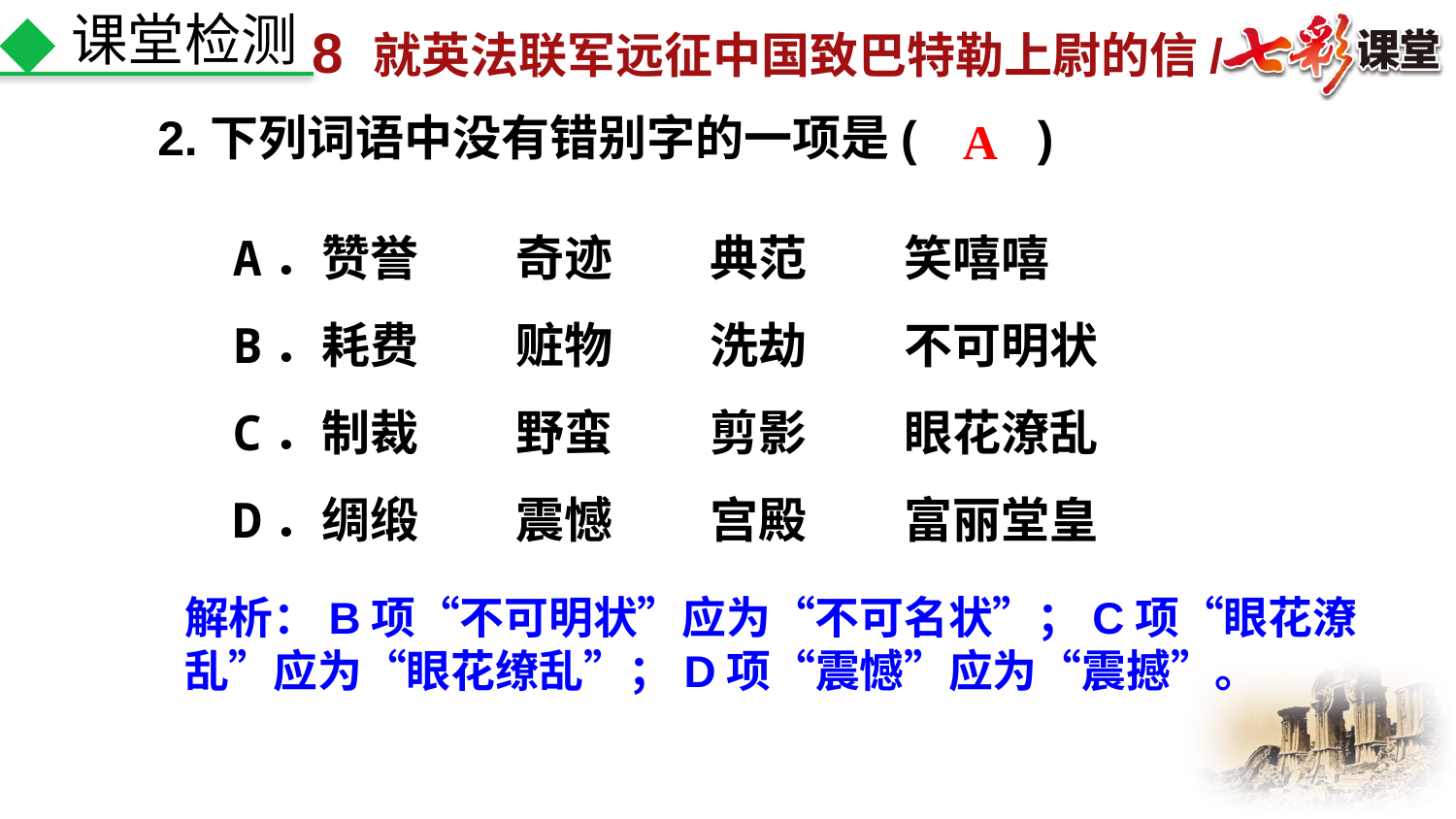

课堂检测

2.下列词语中没有错别字的一项是(　　)
A
A．赞誉　　奇迹　　典范　　笑嘻嘻
B．耗费　　赃物　　洗劫　　不可明状
C．制裁　　野蛮　　剪影　　眼花潦乱
D．绸缎　　震憾　　宫殿　　富丽堂皇
解析：B项“不可明状”应为“不可名状”；C项“眼花潦乱”应为“眼花缭乱”；D项“震憾”应为“震撼”。